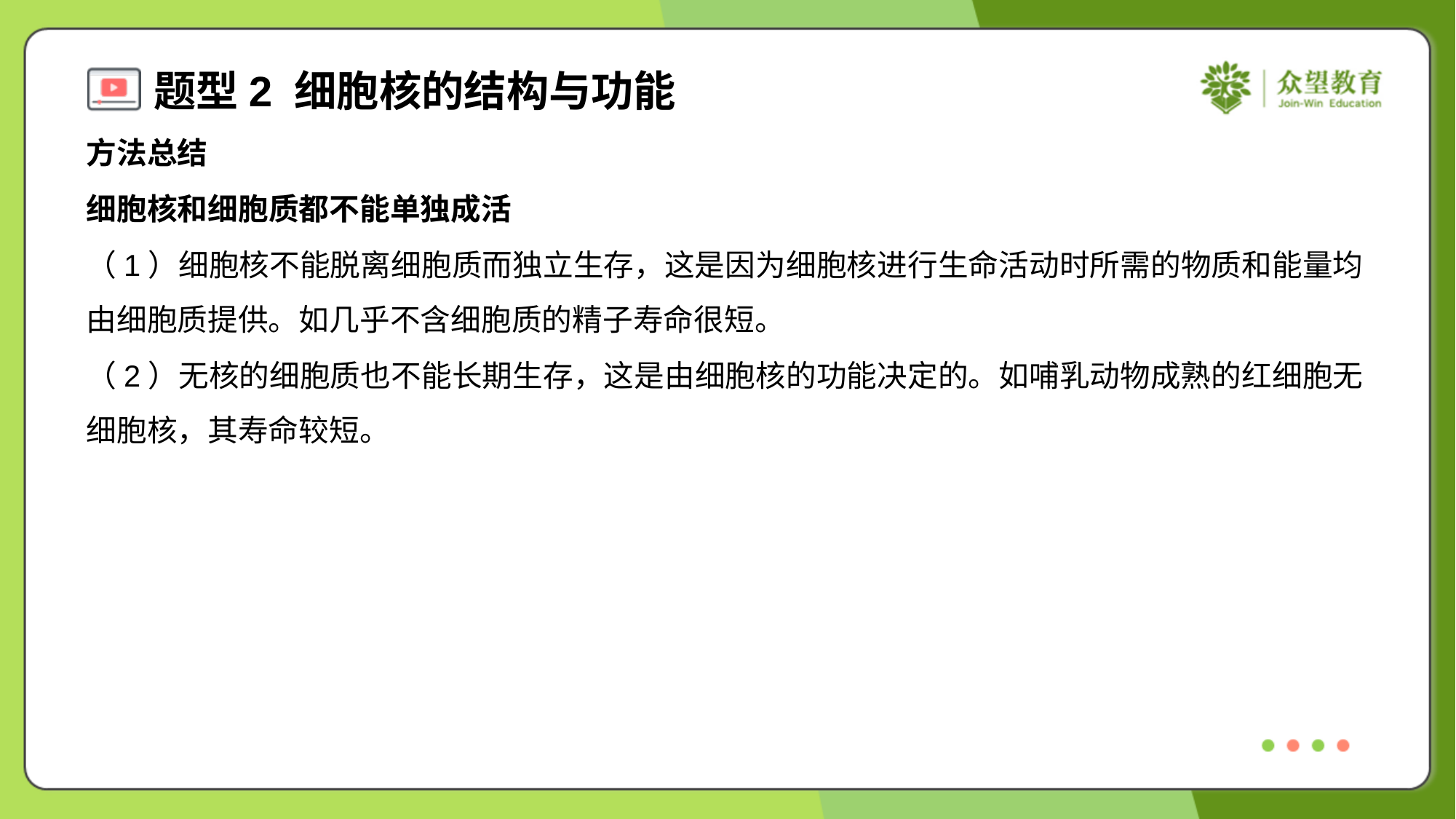

方法总结
细胞核和细胞质都不能单独成活
（1）细胞核不能脱离细胞质而独立生存，这是因为细胞核进行生命活动时所需的物质和能量均
由细胞质提供。如几乎不含细胞质的精子寿命很短。
（2）无核的细胞质也不能长期生存，这是由细胞核的功能决定的。如哺乳动物成熟的红细胞无
细胞核，其寿命较短。